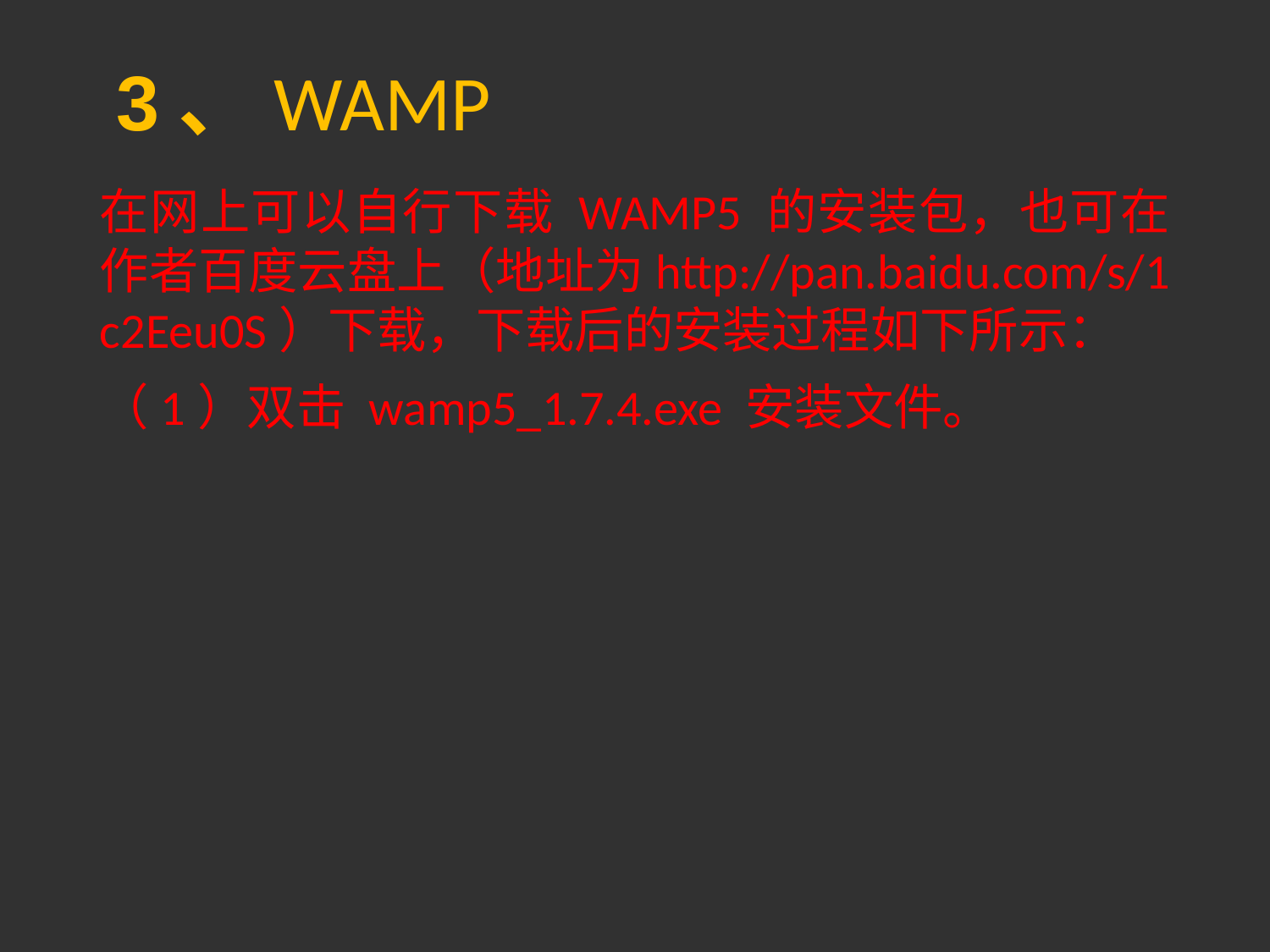

# 3、WAMP
在网上可以自行下载 WAMP5 的安装包，也可在作者百度云盘上（地址为http://pan.baidu.com/s/1c2Eeu0S）下载，下载后的安装过程如下所示：
（1）双击 wamp5_1.7.4.exe 安装文件。